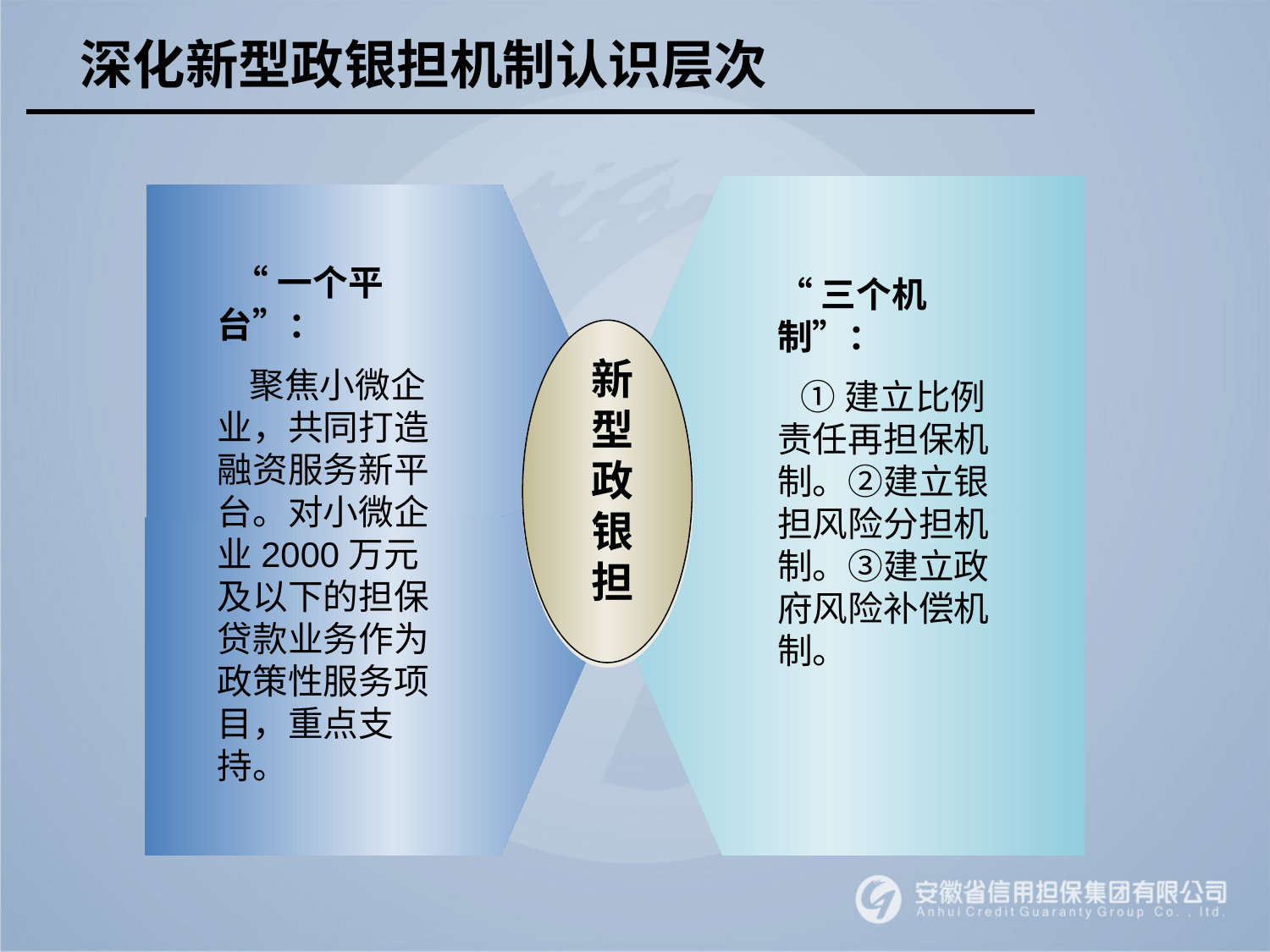

深化新型政银担机制认识层次

  “一个平台”：
   聚焦小微企业，共同打造融资服务新平台。对小微企业2000万元及以下的担保贷款业务作为政策性服务项目，重点支持。
“三个机制”：
   ①建立比例责任再担保机制。②建立银担风险分担机制。③建立政府风险补偿机制。

新型政银担